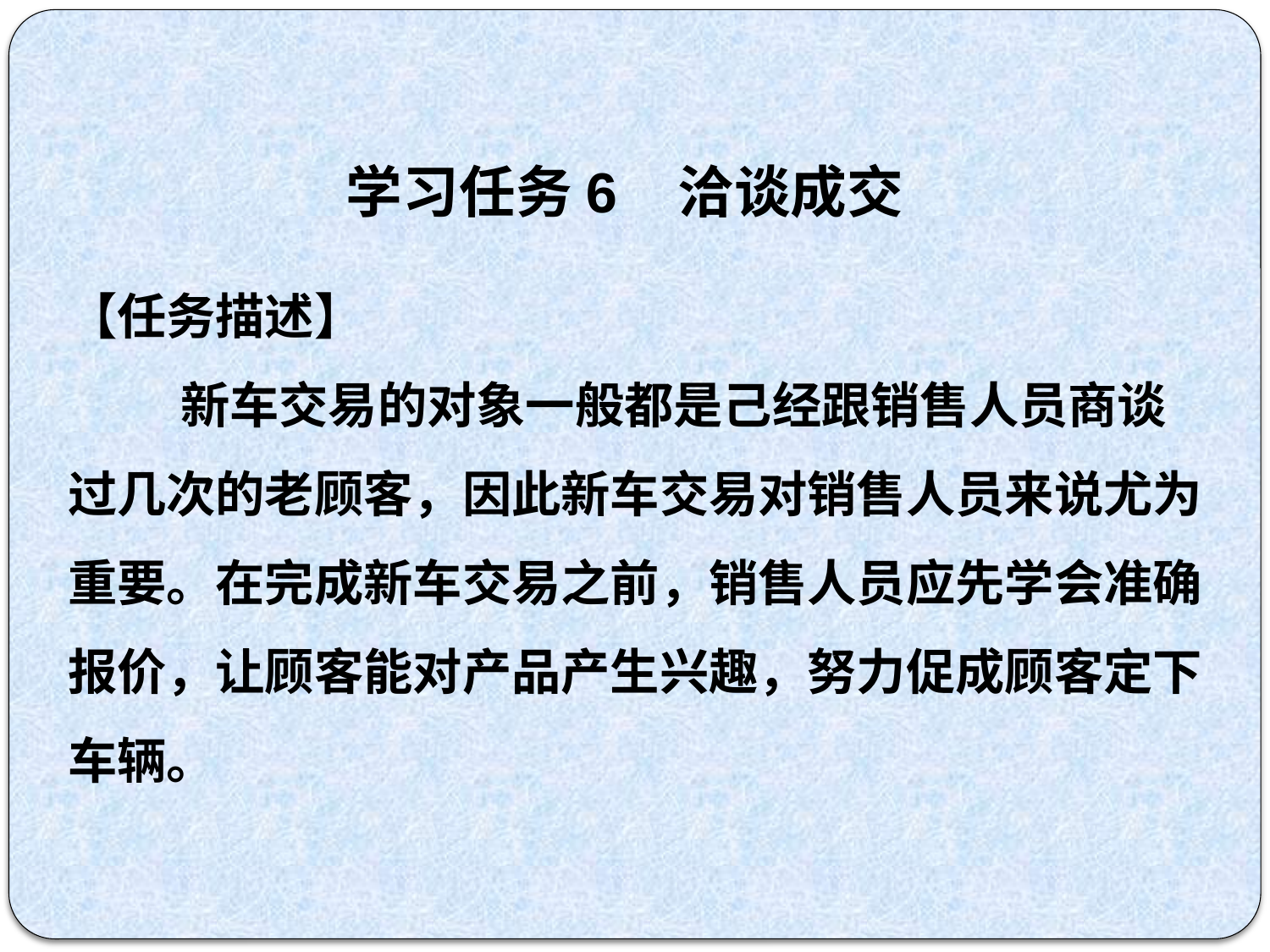

学习任务6   洽谈成交
【任务描述】
         新车交易的对象一般都是己经跟销售人员商谈过几次的老顾客，因此新车交易对销售人员来说尤为重要。在完成新车交易之前，销售人员应先学会准确报价，让顾客能对产品产生兴趣，努力促成顾客定下车辆。